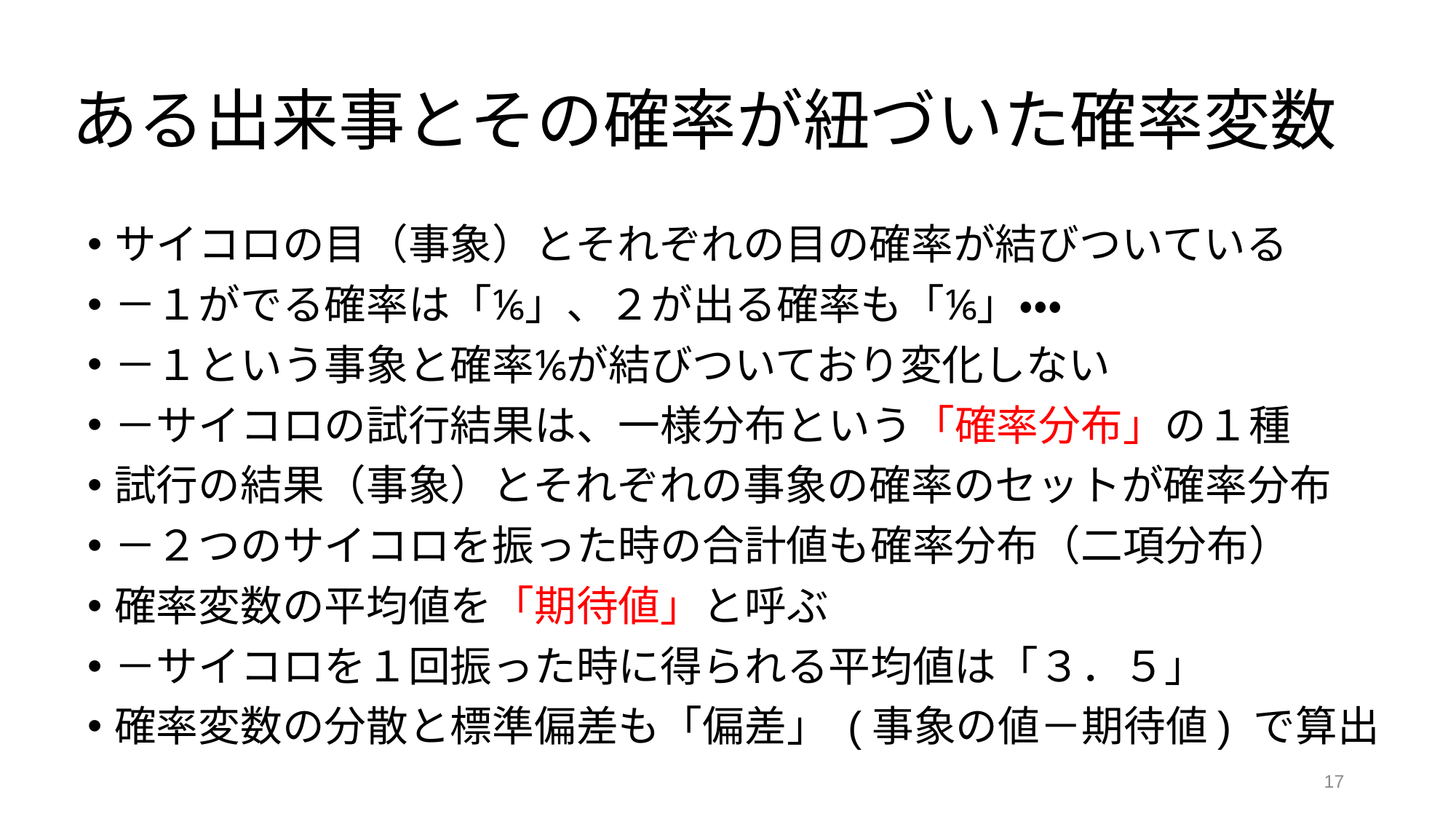

# ある出来事とその確率が紐づいた確率変数
サイコロの目（事象）とそれぞれの目の確率が結びついている
－１がでる確率は「⅙」、２が出る確率も「⅙」・・・
－１という事象と確率⅙が結びついており変化しない
－サイコロの試行結果は、一様分布という「確率分布」の１種
試行の結果（事象）とそれぞれの事象の確率のセットが確率分布
－２つのサイコロを振った時の合計値も確率分布（二項分布）
確率変数の平均値を「期待値」と呼ぶ
－サイコロを１回振った時に得られる平均値は「３．５」
確率変数の分散と標準偏差も「偏差」 (事象の値－期待値) で算出
17